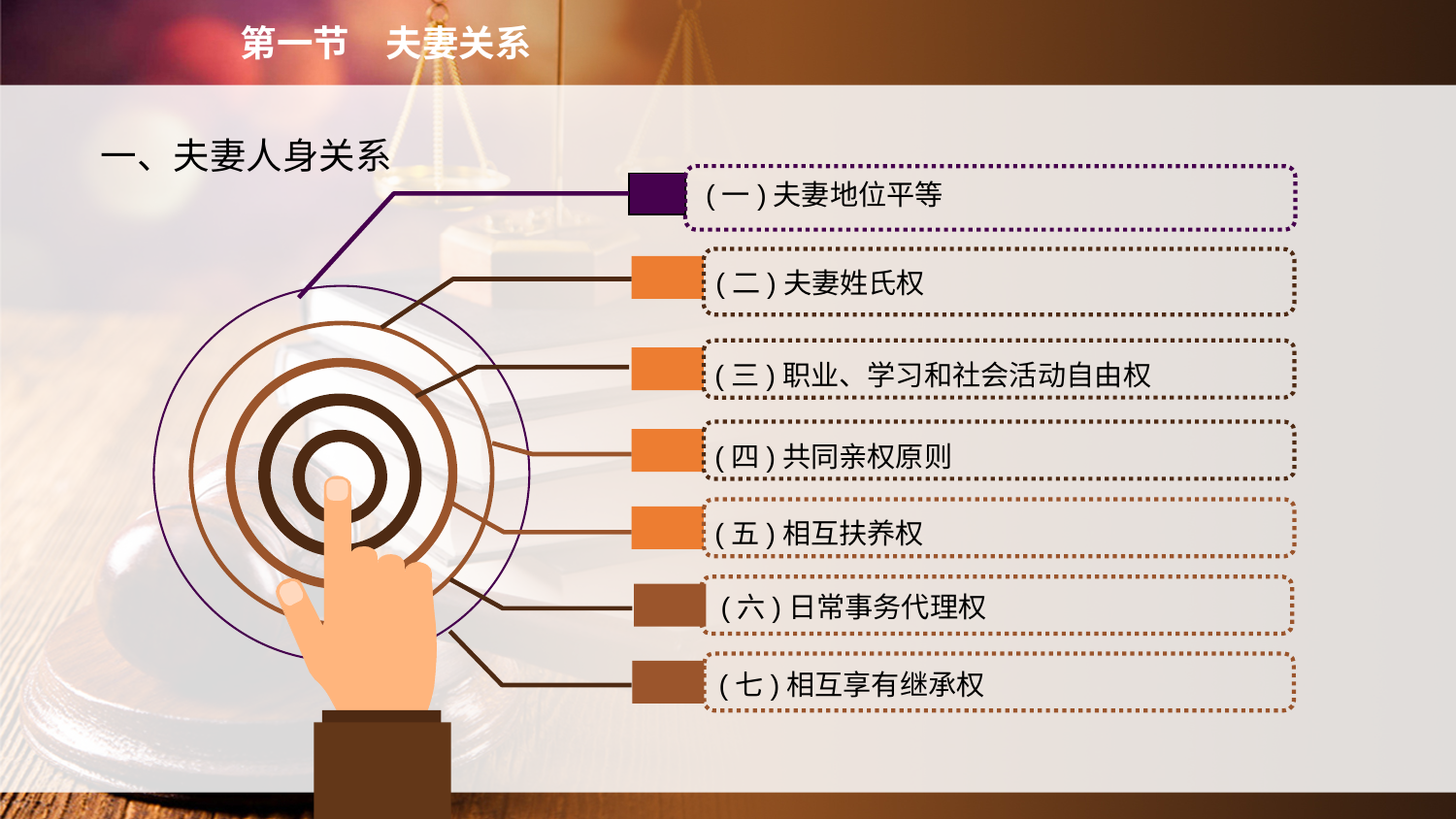

第一节　夫妻关系
　　一、夫妻人身关系

(一)夫妻地位平等

(二)夫妻姓氏权

(三)职业、学习和社会活动自由权

(四)共同亲权原则

(五)相互扶养权

(六)日常事务代理权

(七)相互享有继承权